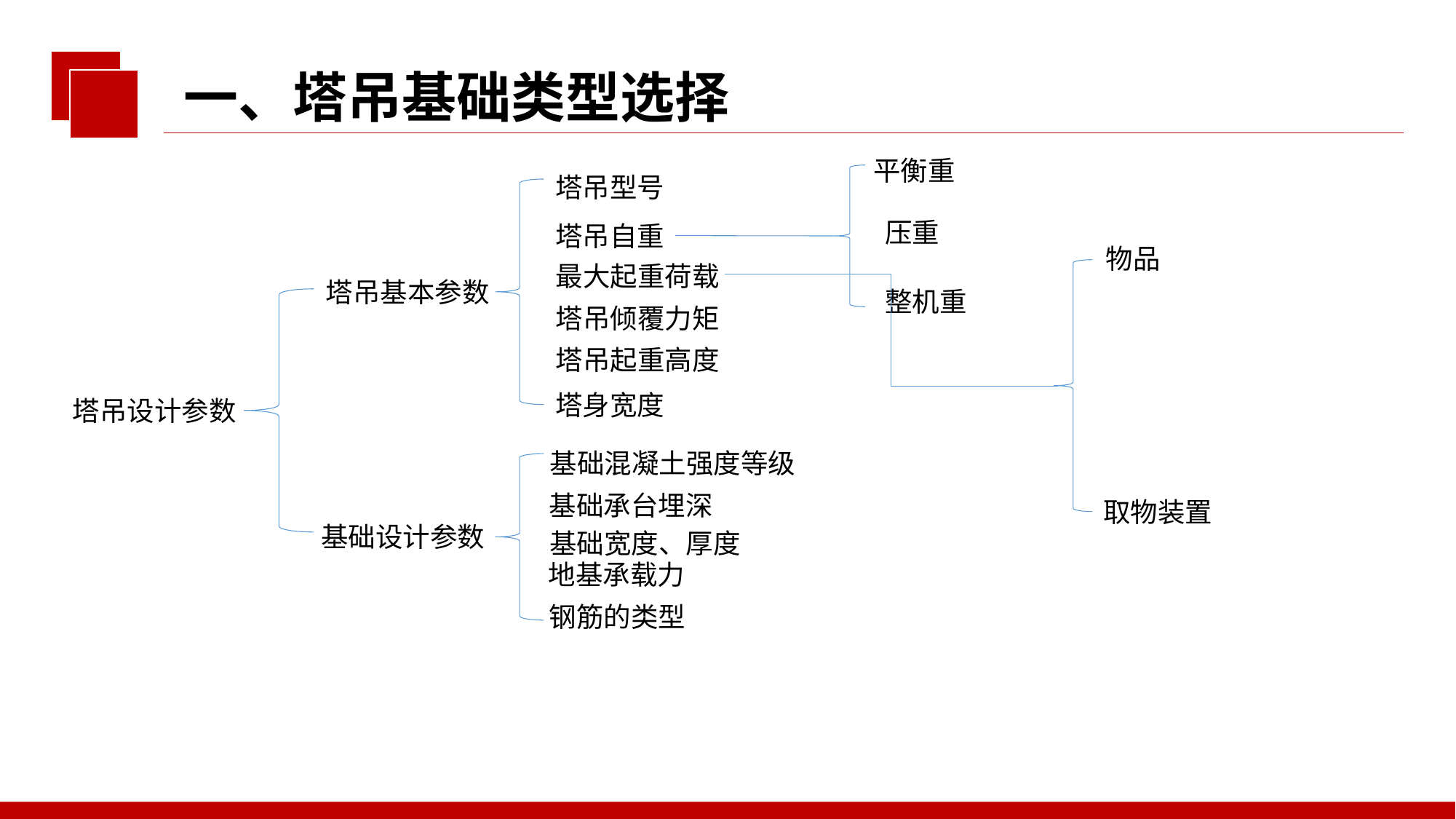

一、塔吊基础类型选择
平衡重
塔吊型号

压重
塔吊自重
物品
最大起重荷载

塔吊基本参数
整机重

塔吊倾覆力矩
塔吊起重高度
塔身宽度
塔吊设计参数
基础混凝土强度等级

基础承台埋深
取物装置
基础设计参数
基础宽度、厚度
地基承载力
钢筋的类型